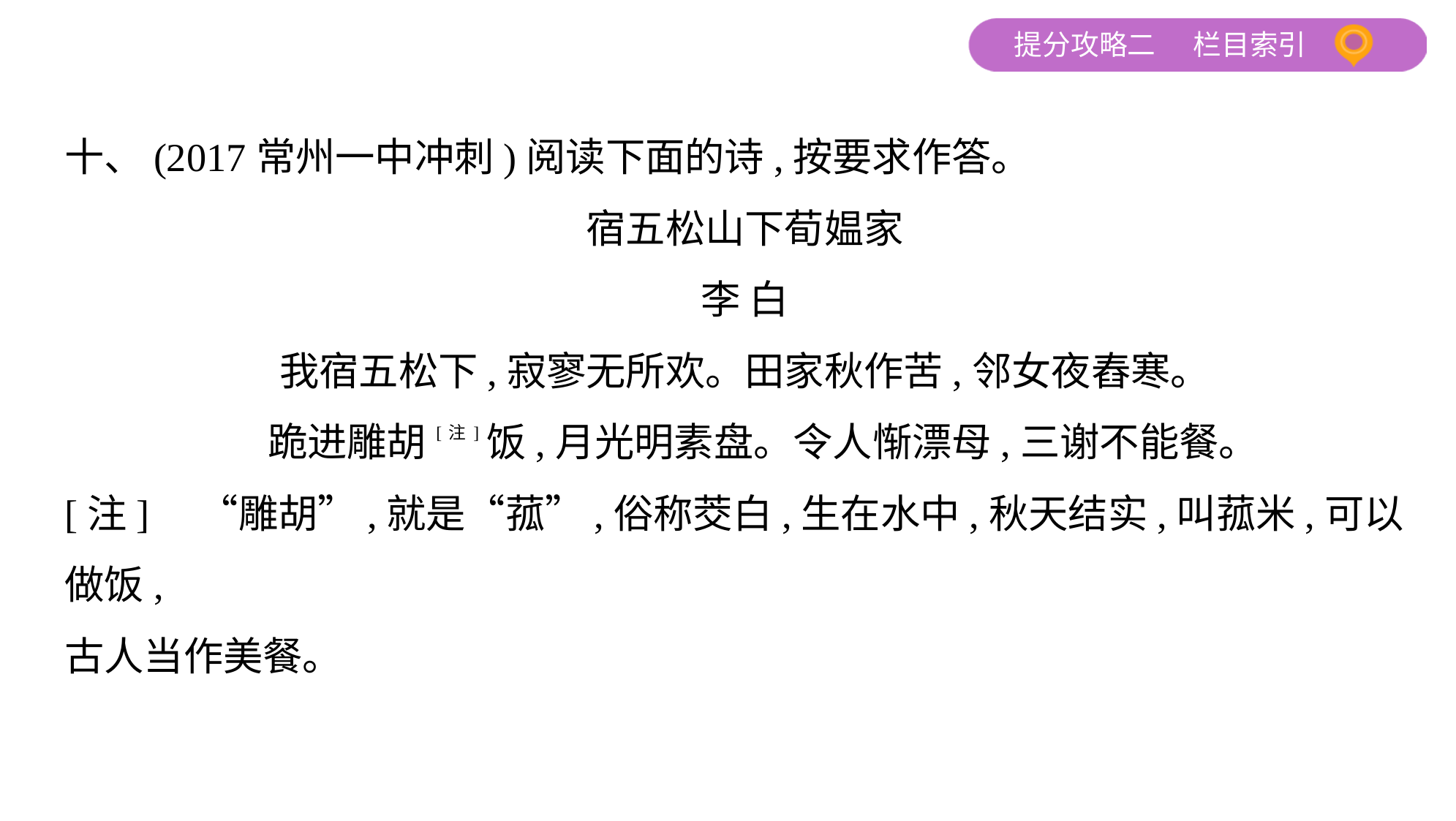

十、(2017常州一中冲刺)阅读下面的诗,按要求作答。
宿五松山下荀媪家
李 白
我宿五松下,寂寥无所欢。田家秋作苦,邻女夜舂寒。
   跪进雕胡[注]饭,月光明素盘。令人惭漂母,三谢不能餐。
[注]　“雕胡”,就是“菰”,俗称茭白,生在水中,秋天结实,叫菰米,可以做饭,
古人当作美餐。